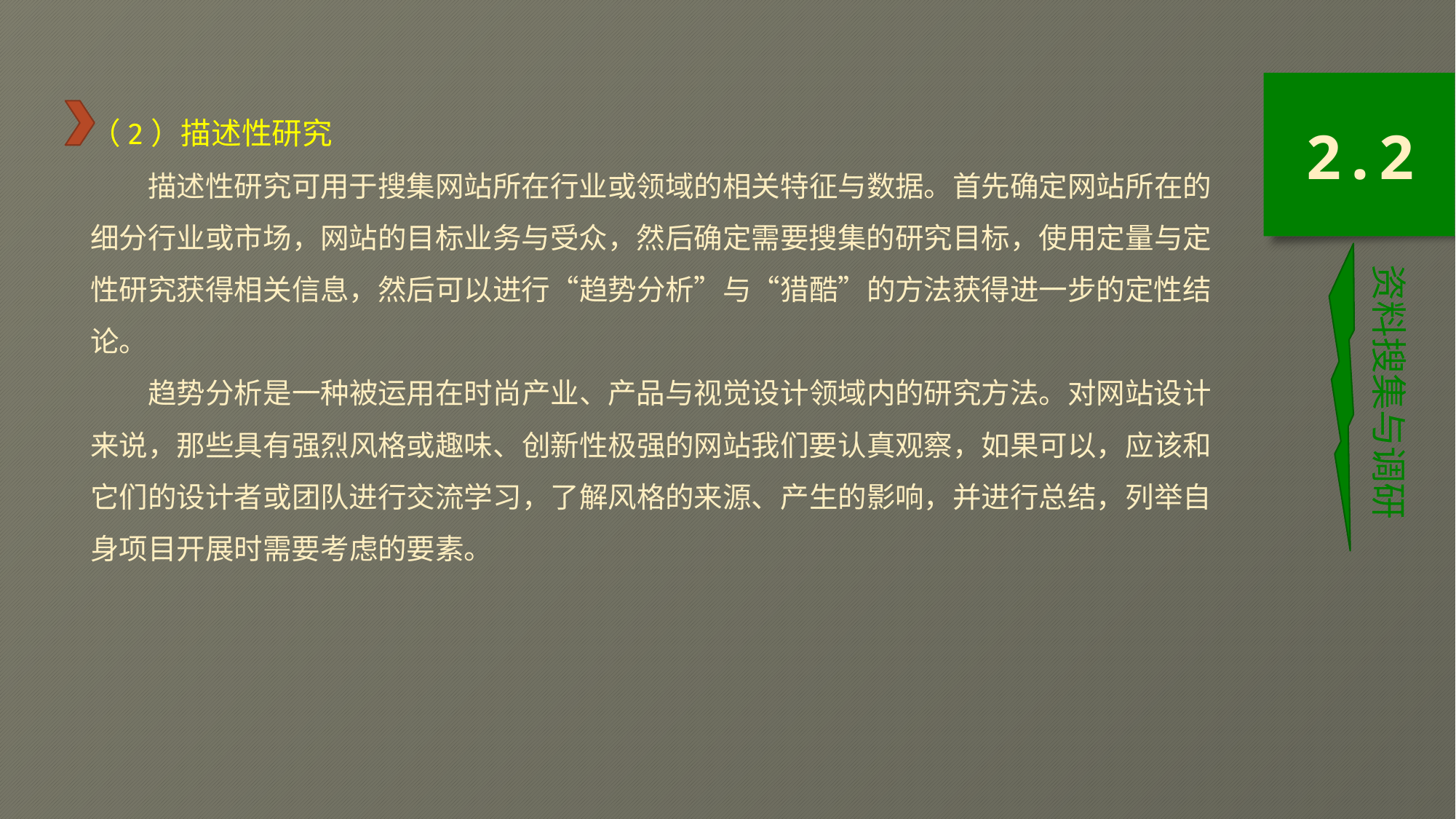

（2）描述性研究
　　描述性研究可用于搜集网站所在行业或领域的相关特征与数据。首先确定网站所在的细分行业或市场，网站的目标业务与受众，然后确定需要搜集的研究目标，使用定量与定性研究获得相关信息，然后可以进行“趋势分析”与“猎酷”的方法获得进一步的定性结论。
　　趋势分析是一种被运用在时尚产业、产品与视觉设计领域内的研究方法。对网站设计来说，那些具有强烈风格或趣味、创新性极强的网站我们要认真观察，如果可以，应该和它们的设计者或团队进行交流学习，了解风格的来源、产生的影响，并进行总结，列举自身项目开展时需要考虑的要素。

2.2

资料搜集与调研